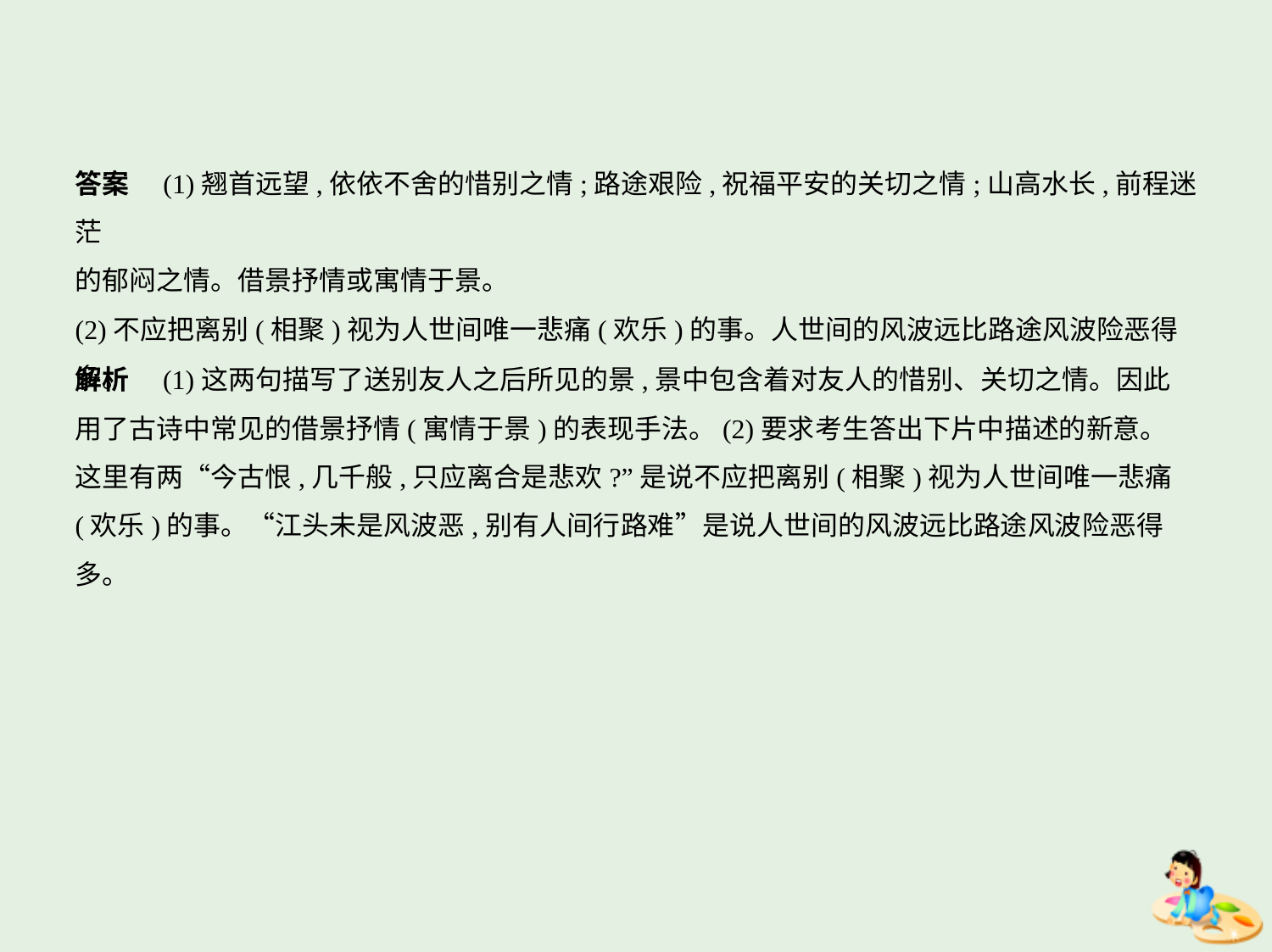

答案　(1)翘首远望,依依不舍的惜别之情;路途艰险,祝福平安的关切之情;山高水长,前程迷茫
的郁闷之情。借景抒情或寓情于景。
(2)不应把离别(相聚)视为人世间唯一悲痛(欢乐)的事。人世间的风波远比路途风波险恶得
多。
解析　(1)这两句描写了送别友人之后所见的景,景中包含着对友人的惜别、关切之情。因此
用了古诗中常见的借景抒情(寓情于景)的表现手法。(2)要求考生答出下片中描述的新意。
这里有两“今古恨,几千般,只应离合是悲欢?”是说不应把离别(相聚)视为人世间唯一悲痛
(欢乐)的事。“江头未是风波恶,别有人间行路难”是说人世间的风波远比路途风波险恶得
多。